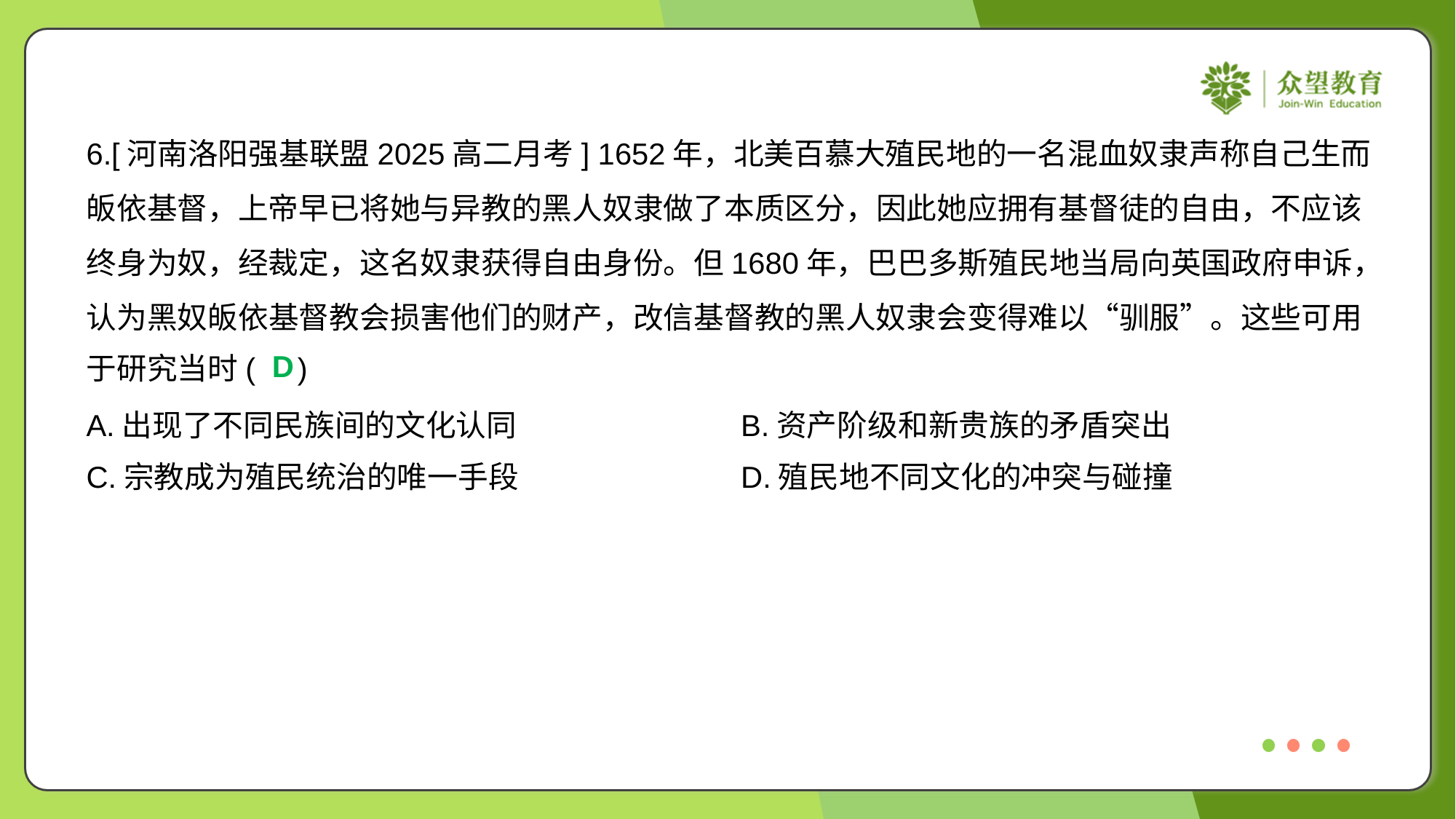

6.[河南洛阳强基联盟2025高二月考] 1652年，北美百慕大殖民地的一名混血奴隶声称自己生而
皈依基督，上帝早已将她与异教的黑人奴隶做了本质区分，因此她应拥有基督徒的自由，不应该
终身为奴，经裁定，这名奴隶获得自由身份。但1680年，巴巴多斯殖民地当局向英国政府申诉，
认为黑奴皈依基督教会损害他们的财产，改信基督教的黑人奴隶会变得难以“驯服”。这些可用
于研究当时(     )
D
A.出现了不同民族间的文化认同	B.资产阶级和新贵族的矛盾突出
C.宗教成为殖民统治的唯一手段	D.殖民地不同文化的冲突与碰撞